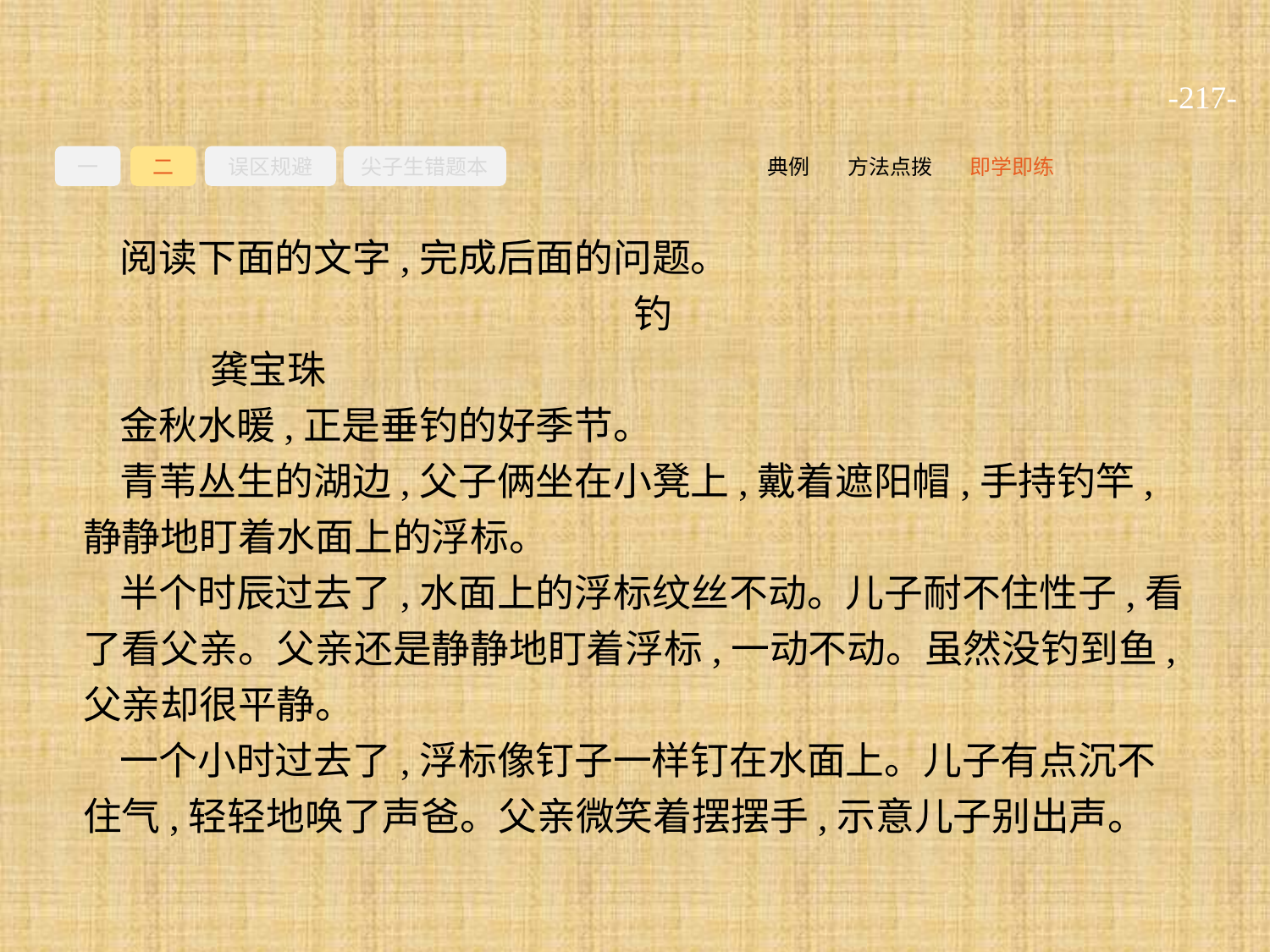

-217-
一
二
误区规避
尖子生错题本
即学即练
方法点拨
典例
阅读下面的文字,完成后面的问题。
钓
	龚宝珠
金秋水暖,正是垂钓的好季节。
青苇丛生的湖边,父子俩坐在小凳上,戴着遮阳帽,手持钓竿,静静地盯着水面上的浮标。
半个时辰过去了,水面上的浮标纹丝不动。儿子耐不住性子,看了看父亲。父亲还是静静地盯着浮标,一动不动。虽然没钓到鱼,父亲却很平静。
一个小时过去了,浮标像钉子一样钉在水面上。儿子有点沉不住气,轻轻地唤了声爸。父亲微笑着摆摆手,示意儿子别出声。